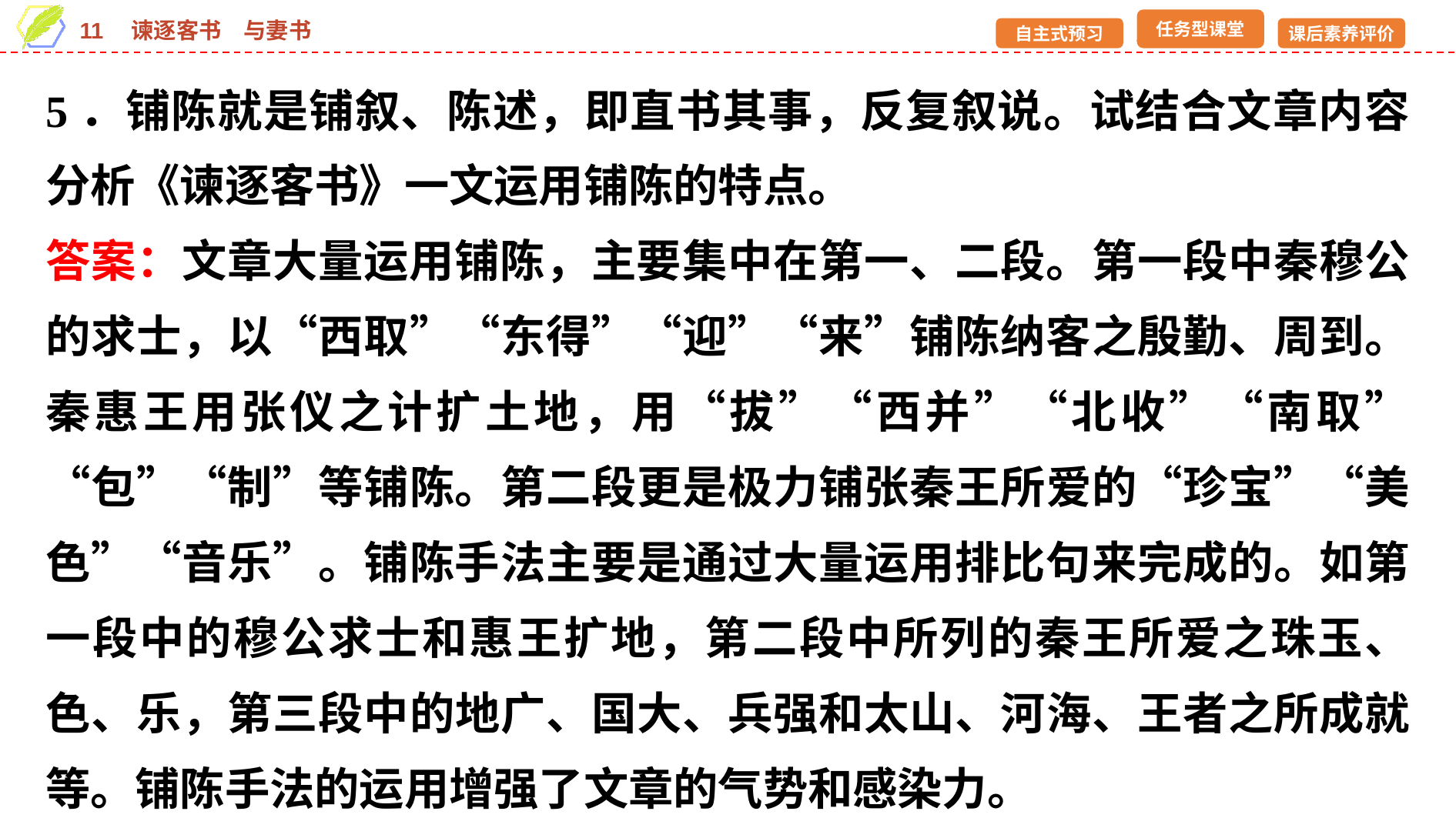

5．铺陈就是铺叙、陈述，即直书其事，反复叙说。试结合文章内容分析《谏逐客书》一文运用铺陈的特点。
答案：文章大量运用铺陈，主要集中在第一、二段。第一段中秦穆公的求士，以“西取”“东得”“迎”“来”铺陈纳客之殷勤、周到。秦惠王用张仪之计扩土地，用“拔”“西并”“北收”“南取”“包”“制”等铺陈。第二段更是极力铺张秦王所爱的“珍宝”“美色”“音乐”。铺陈手法主要是通过大量运用排比句来完成的。如第一段中的穆公求士和惠王扩地，第二段中所列的秦王所爱之珠玉、色、乐，第三段中的地广、国大、兵强和太山、河海、王者之所成就等。铺陈手法的运用增强了文章的气势和感染力。